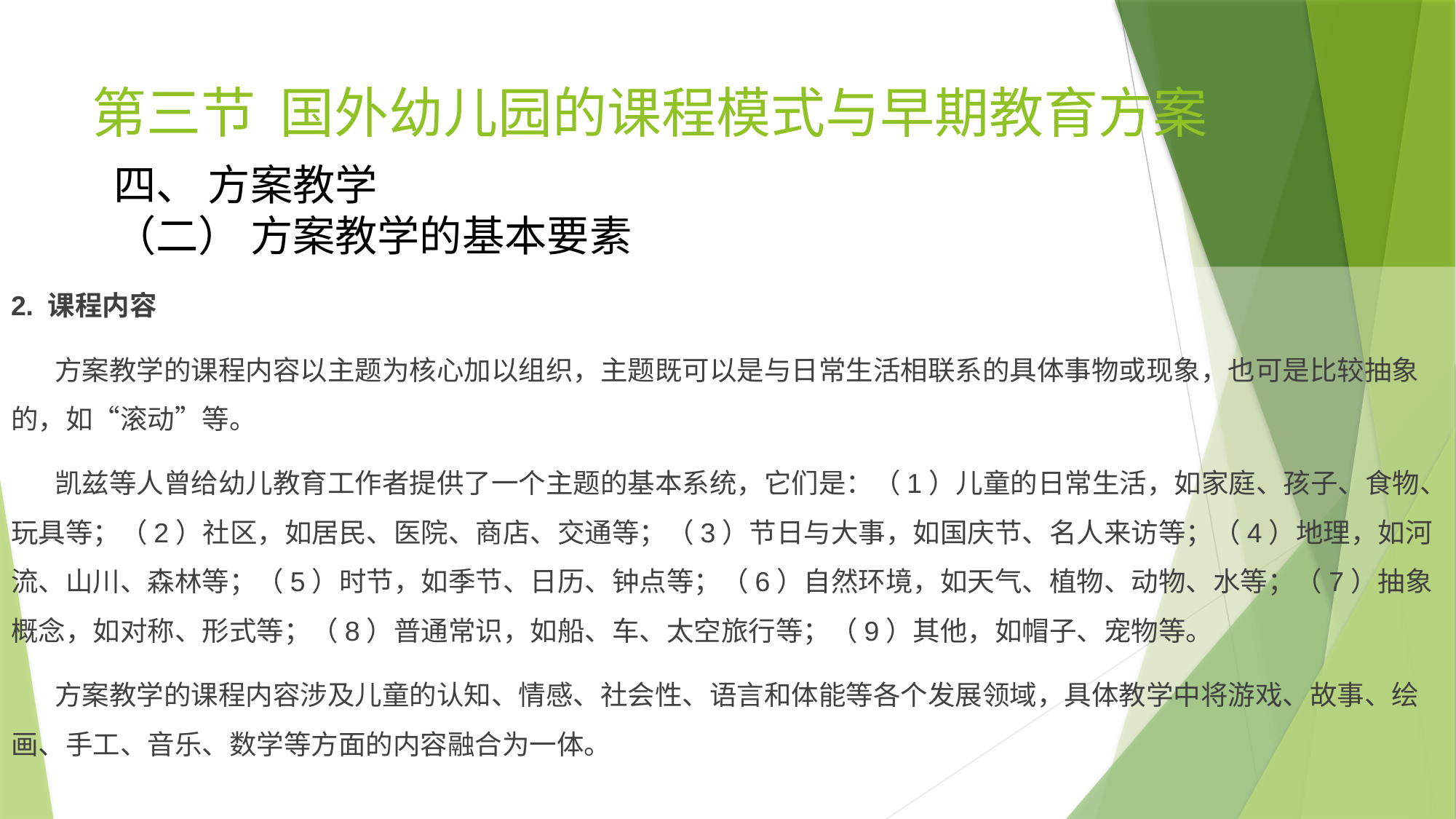

# 第三节  国外幼儿园的课程模式与早期教育方案
四、 方案教学
（二） 方案教学的基本要素
2. 课程内容
      方案教学的课程内容以主题为核心加以组织，主题既可以是与日常生活相联系的具体事物或现象，也可是比较抽象的，如“滚动”等。
      凯兹等人曾给幼儿教育工作者提供了一个主题的基本系统，它们是：（1）儿童的日常生活，如家庭、孩子、食物、玩具等；（2）社区，如居民、医院、商店、交通等；（3）节日与大事，如国庆节、名人来访等；（4）地理，如河流、山川、森林等；（5）时节，如季节、日历、钟点等；（6）自然环境，如天气、植物、动物、水等；（7）抽象概念，如对称、形式等；（8）普通常识，如船、车、太空旅行等；（9）其他，如帽子、宠物等。
      方案教学的课程内容涉及儿童的认知、情感、社会性、语言和体能等各个发展领域，具体教学中将游戏、故事、绘画、手工、音乐、数学等方面的内容融合为一体。